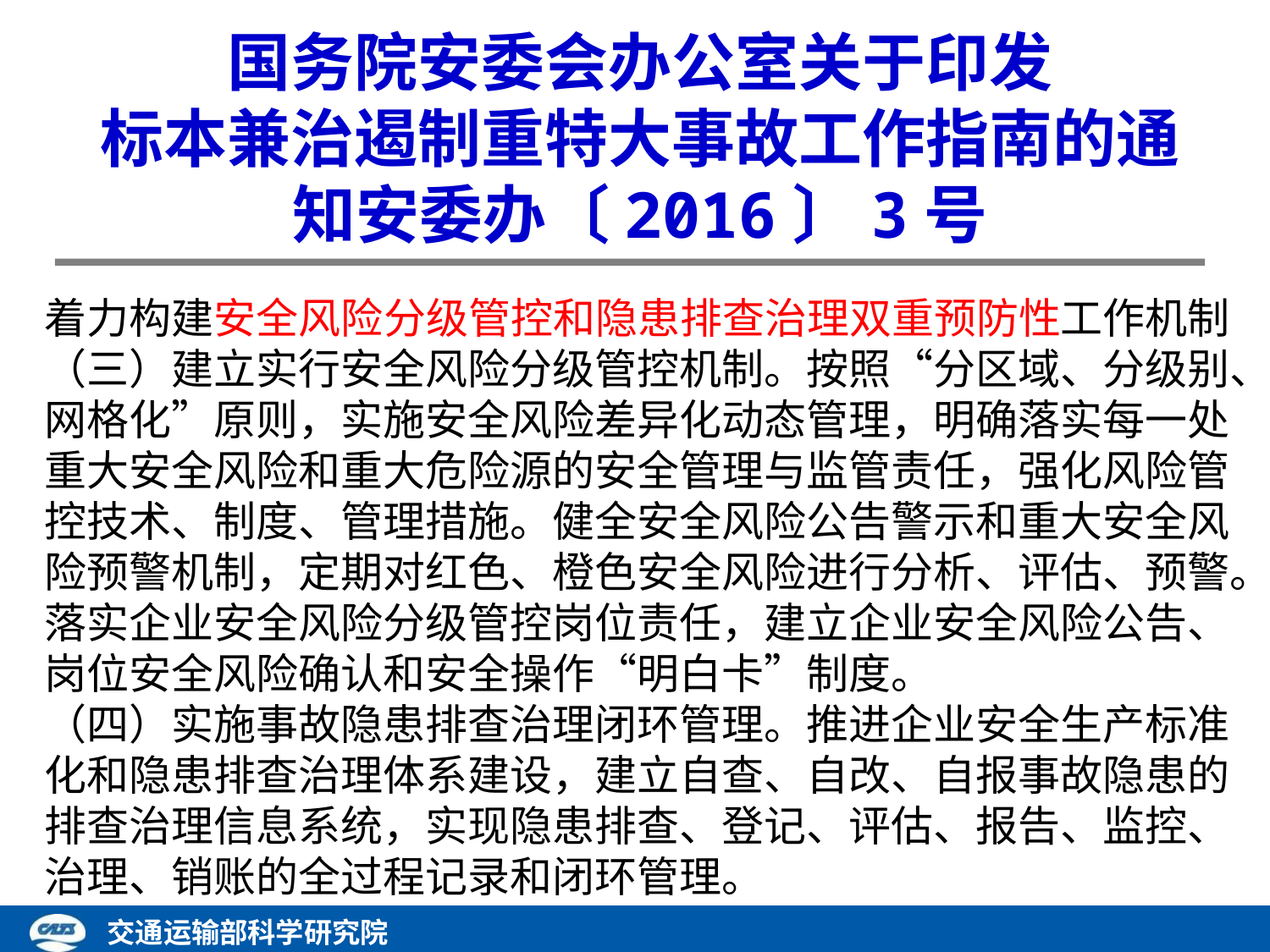

国务院安委会办公室关于印发
标本兼治遏制重特大事故工作指南的通知安委办〔2016〕3号
着力构建安全风险分级管控和隐患排查治理双重预防性工作机制
（三）建立实行安全风险分级管控机制。按照“分区域、分级别、网格化”原则，实施安全风险差异化动态管理，明确落实每一处重大安全风险和重大危险源的安全管理与监管责任，强化风险管控技术、制度、管理措施。健全安全风险公告警示和重大安全风险预警机制，定期对红色、橙色安全风险进行分析、评估、预警。落实企业安全风险分级管控岗位责任，建立企业安全风险公告、岗位安全风险确认和安全操作“明白卡”制度。
（四）实施事故隐患排查治理闭环管理。推进企业安全生产标准化和隐患排查治理体系建设，建立自查、自改、自报事故隐患的排查治理信息系统，实现隐患排查、登记、评估、报告、监控、治理、销账的全过程记录和闭环管理。